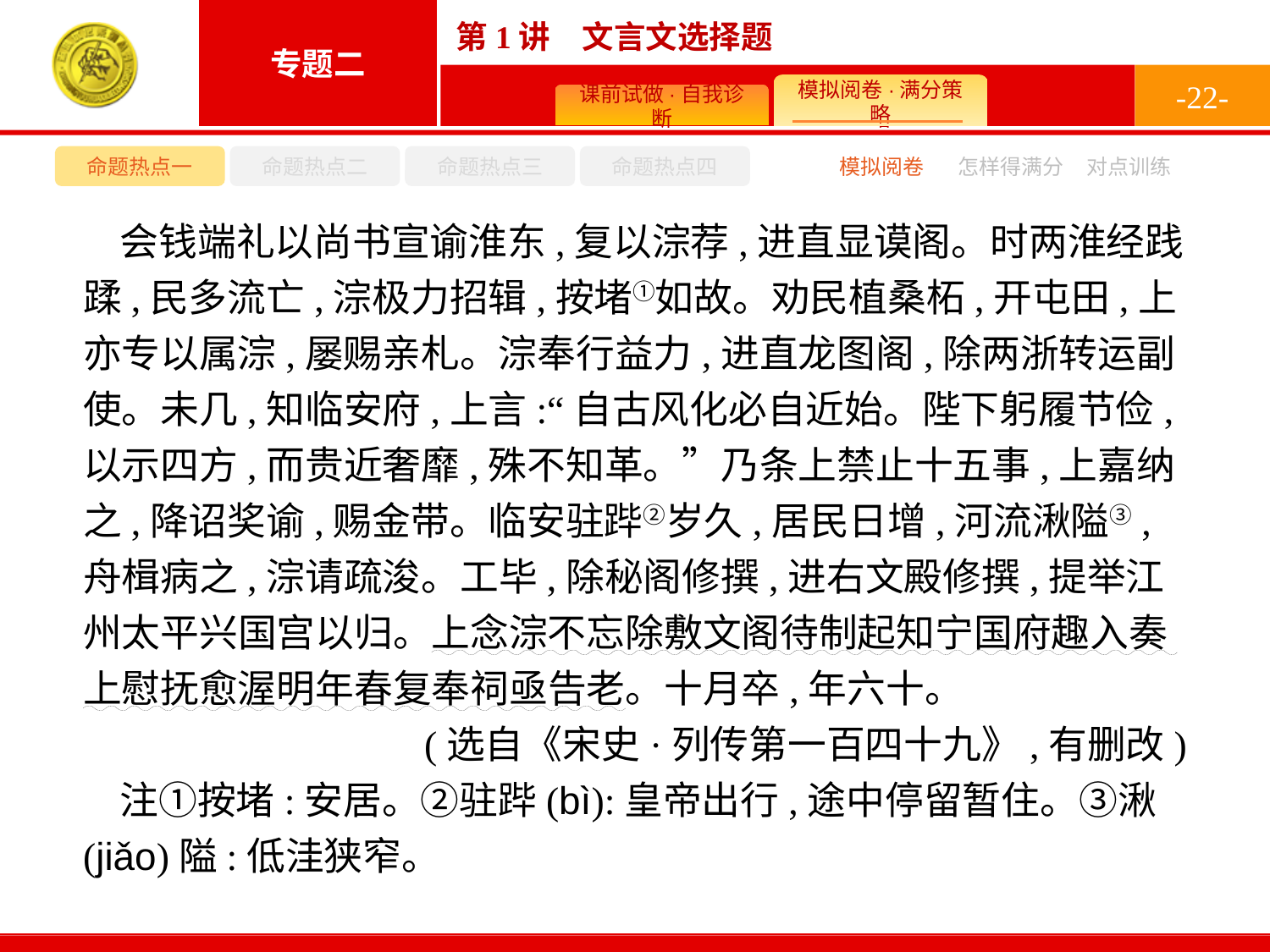

-22-
命题热点一
命题热点二
命题热点三
命题热点四
模拟阅卷
怎样得满分
对点训练
会钱端礼以尚书宣谕淮东,复以淙荐,进直显谟阁。时两淮经践蹂,民多流亡,淙极力招辑,按堵①如故。劝民植桑柘,开屯田,上亦专以属淙,屡赐亲札。淙奉行益力,进直龙图阁,除两浙转运副使。未几,知临安府,上言:“自古风化必自近始。陛下躬履节俭,以示四方,而贵近奢靡,殊不知革。”乃条上禁止十五事,上嘉纳之,降诏奖谕,赐金带。临安驻跸②岁久,居民日增,河流湫隘③,舟楫病之,淙请疏浚。工毕,除秘阁修撰,进右文殿修撰,提举江州太平兴国宫以归。上念淙不忘除敷文阁待制起知宁国府趣入奏上慰抚愈渥明年春复奉祠亟告老。十月卒,年六十。
(选自《宋史·列传第一百四十九》,有删改)
注①按堵:安居。②驻跸(bì):皇帝出行,途中停留暂住。③湫(jiǎo)隘:低洼狭窄。